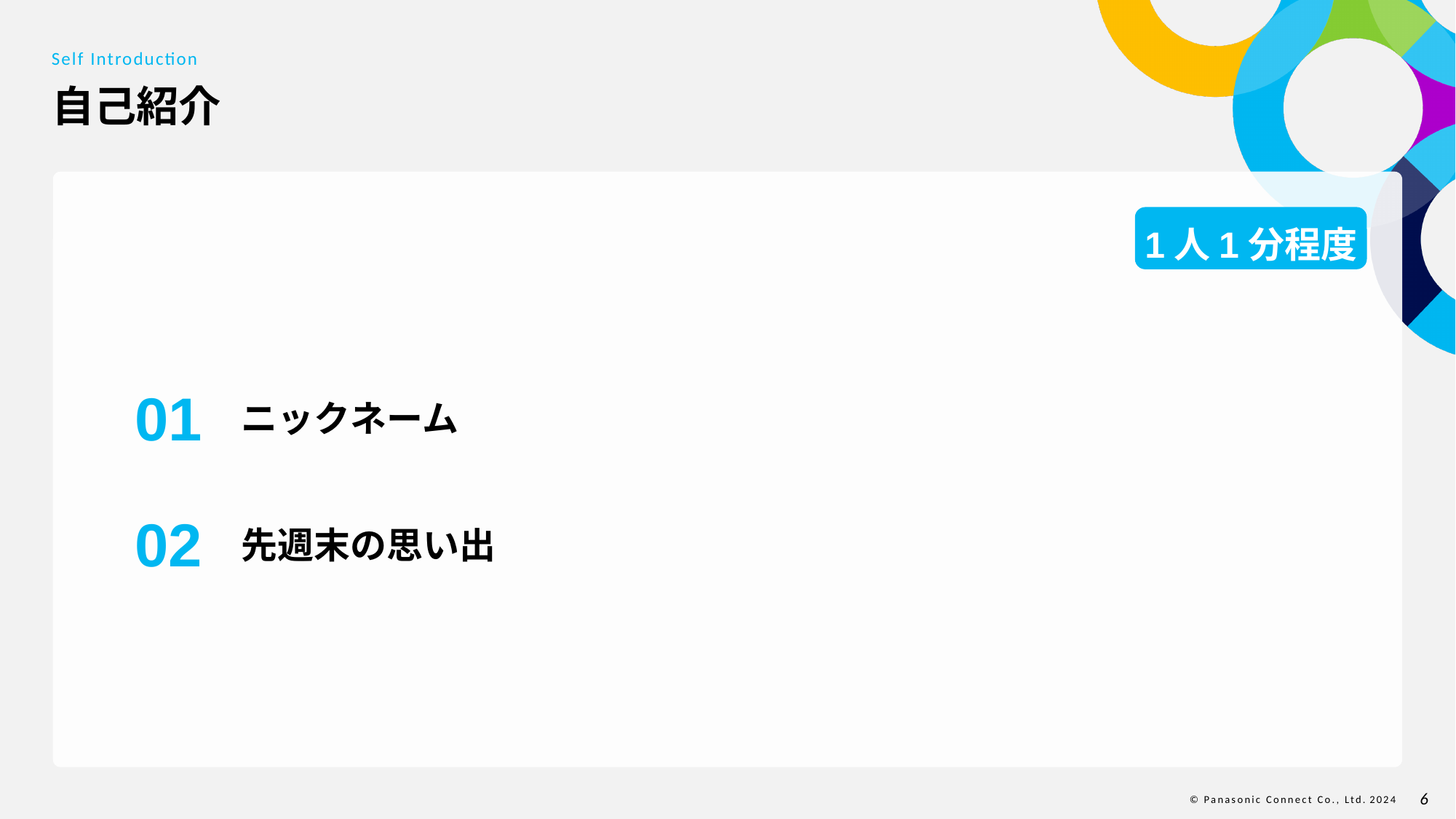

Self Introduction
# 自己紹介

1人1分程度
01
ニックネーム
02
先週末の思い出